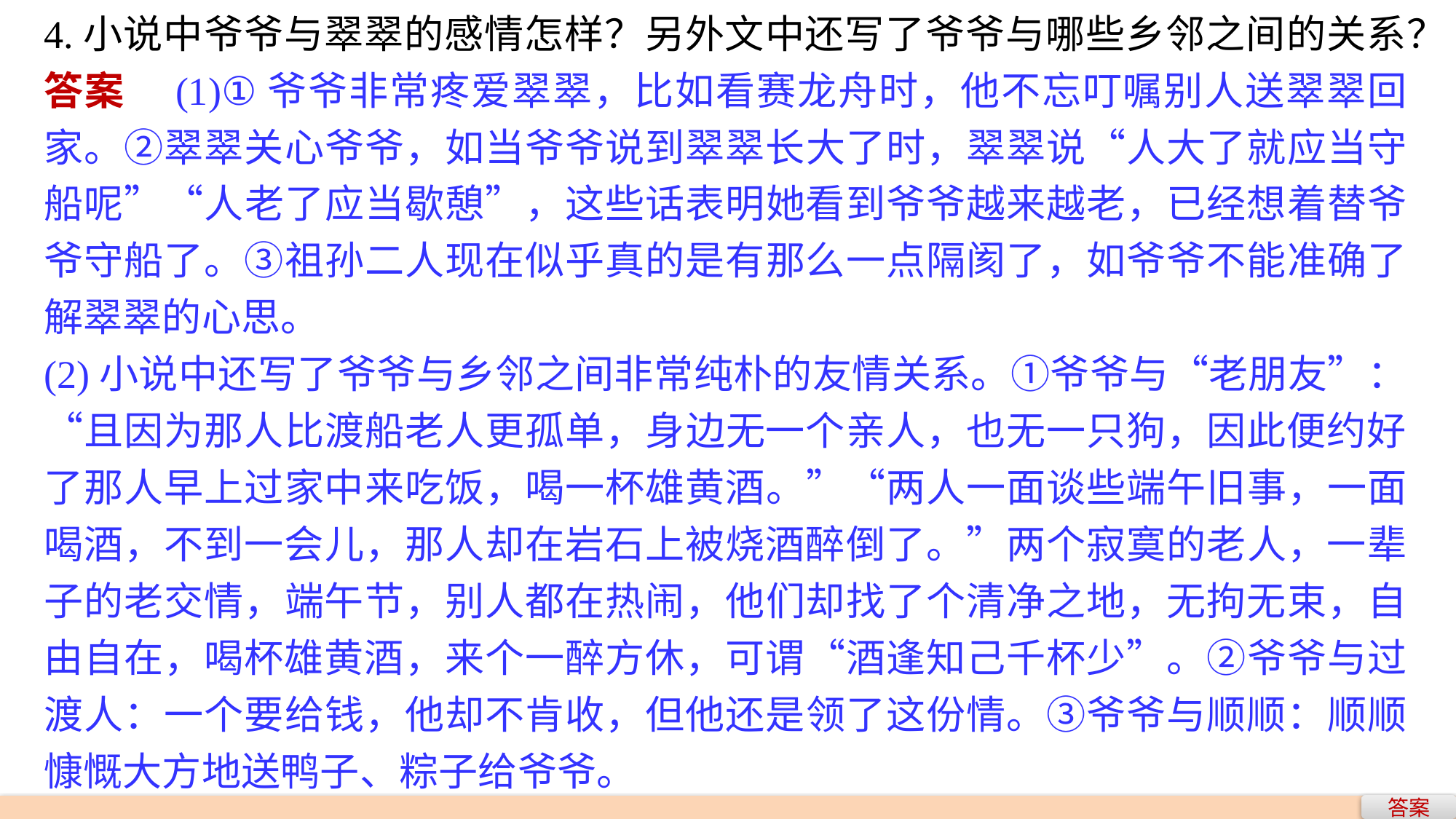

4.小说中爷爷与翠翠的感情怎样？另外文中还写了爷爷与哪些乡邻之间的关系？
答案　(1)①爷爷非常疼爱翠翠，比如看赛龙舟时，他不忘叮嘱别人送翠翠回家。②翠翠关心爷爷，如当爷爷说到翠翠长大了时，翠翠说“人大了就应当守船呢”“人老了应当歇憩”，这些话表明她看到爷爷越来越老，已经想着替爷爷守船了。③祖孙二人现在似乎真的是有那么一点隔阂了，如爷爷不能准确了解翠翠的心思。
(2)小说中还写了爷爷与乡邻之间非常纯朴的友情关系。①爷爷与“老朋友”：“且因为那人比渡船老人更孤单，身边无一个亲人，也无一只狗，因此便约好了那人早上过家中来吃饭，喝一杯雄黄酒。”“两人一面谈些端午旧事，一面喝酒，不到一会儿，那人却在岩石上被烧酒醉倒了。”两个寂寞的老人，一辈子的老交情，端午节，别人都在热闹，他们却找了个清净之地，无拘无束，自由自在，喝杯雄黄酒，来个一醉方休，可谓“酒逢知己千杯少”。②爷爷与过渡人：一个要给钱，他却不肯收，但他还是领了这份情。③爷爷与顺顺：顺顺慷慨大方地送鸭子、粽子给爷爷。
答案